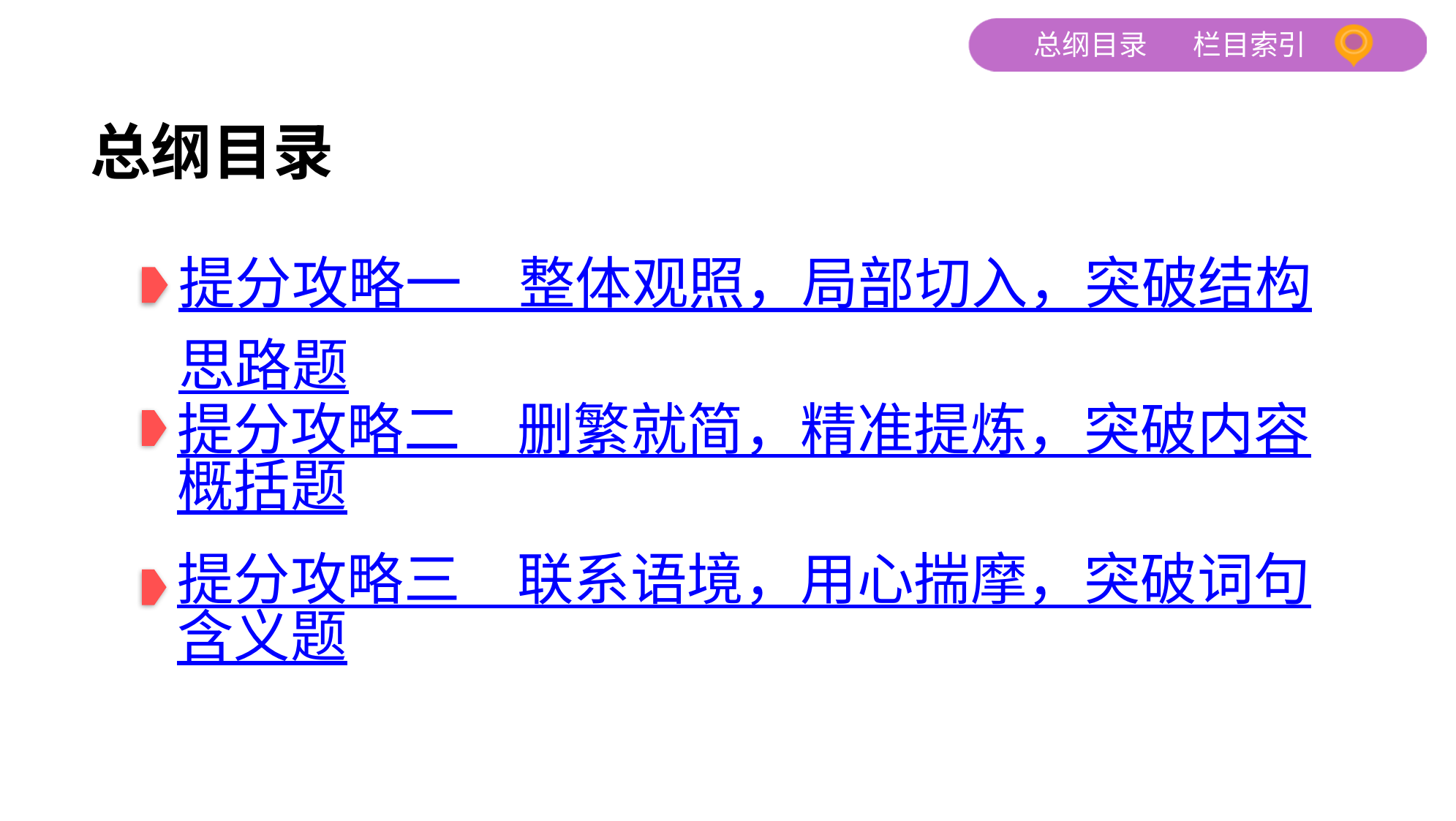

总纲目录
提分攻略一　整体观照，局部切入，突破结构
思路题

提分攻略二　删繁就简，精准提炼，突破内容概括题

提分攻略三　联系语境，用心揣摩，突破词句含义题